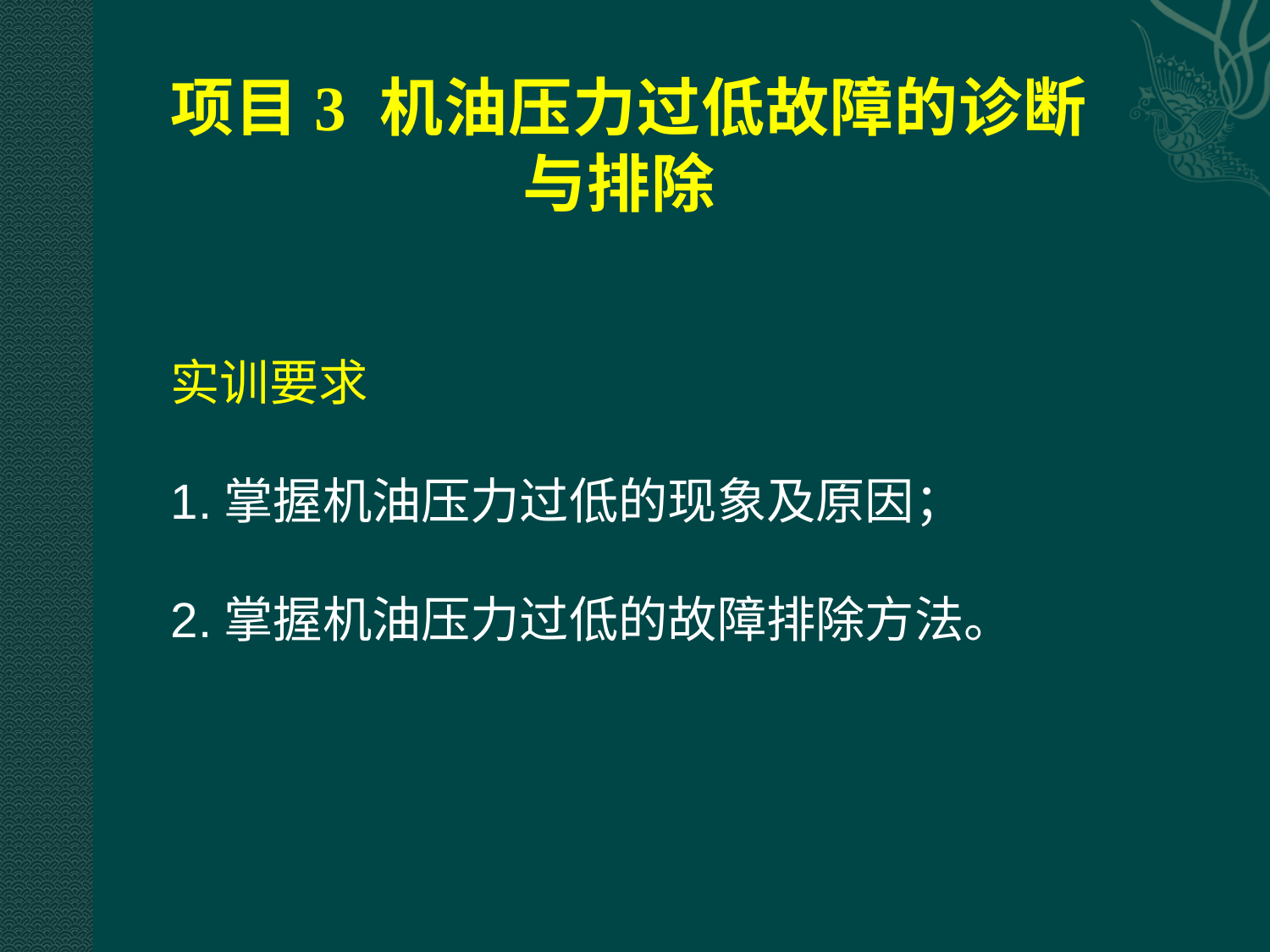

项目3 机油压力过低故障的诊断
                      与排除
实训要求
1.掌握机油压力过低的现象及原因；
2.掌握机油压力过低的故障排除方法。